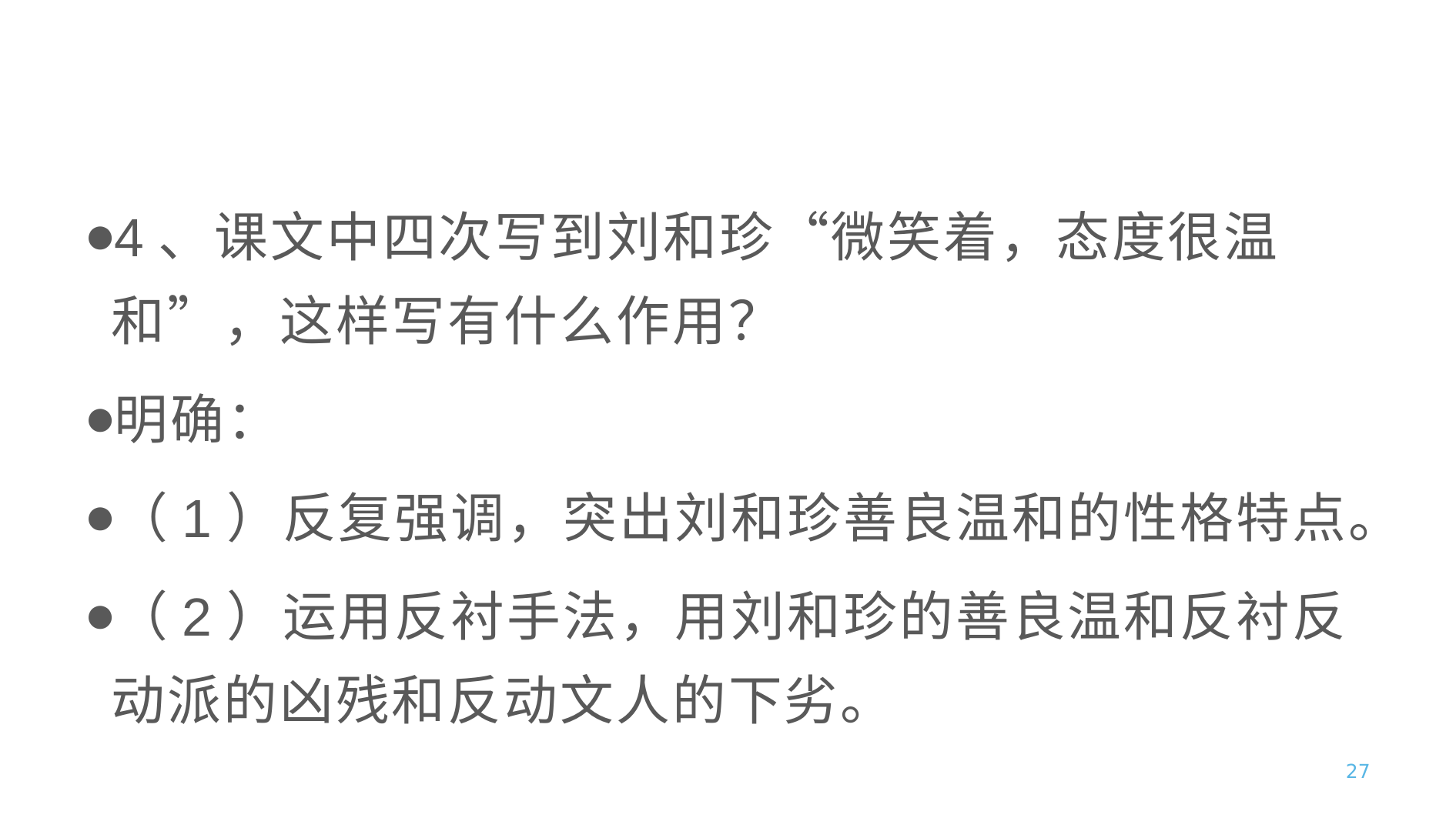

#
4、课文中四次写到刘和珍“微笑着，态度很温和”，这样写有什么作用？
明确：
（1）反复强调，突出刘和珍善良温和的性格特点。
（2）运用反衬手法，用刘和珍的善良温和反衬反动派的凶残和反动文人的下劣。
27